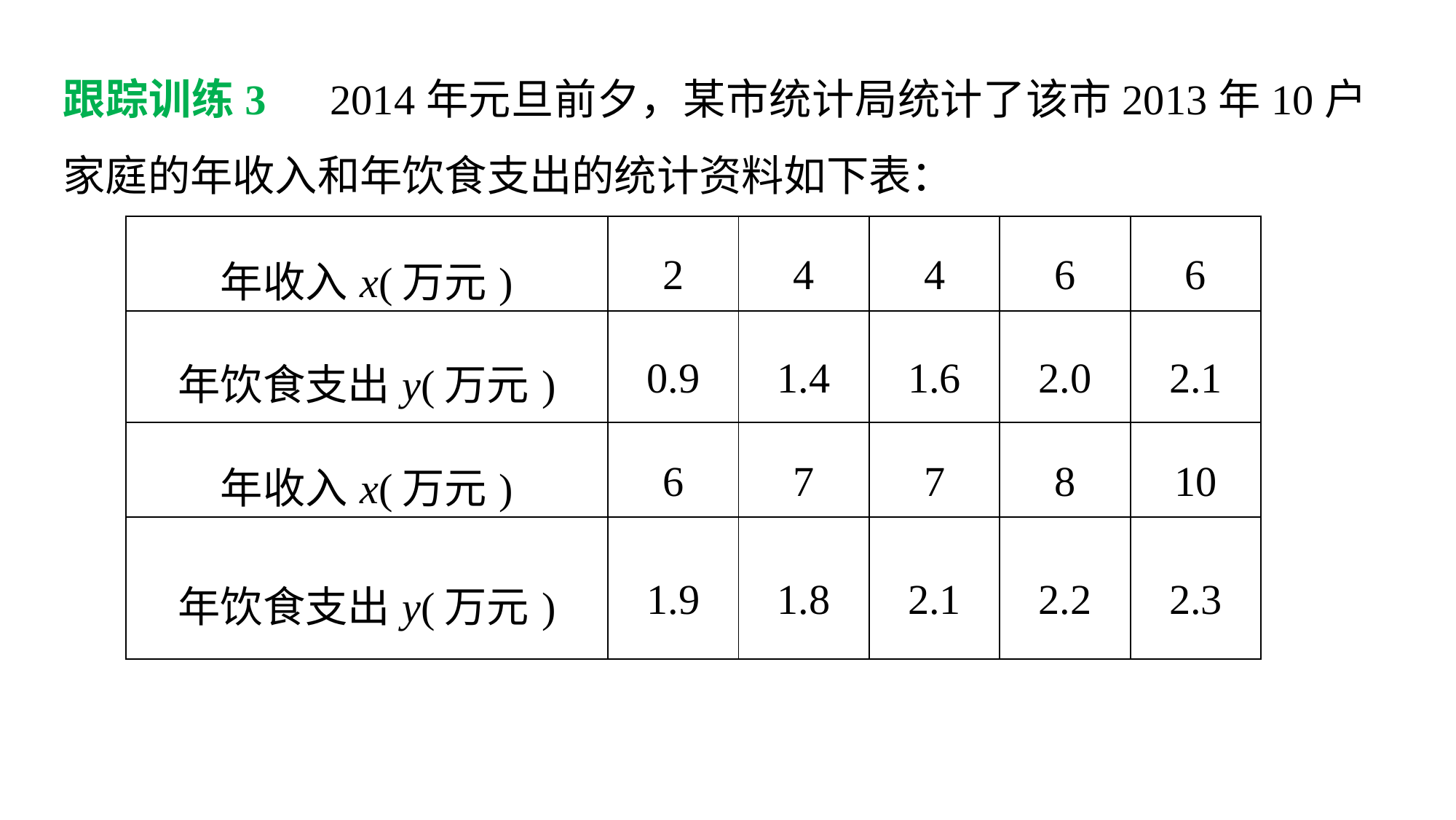

跟踪训练3　2014年元旦前夕，某市统计局统计了该市2013年10户家庭的年收入和年饮食支出的统计资料如下表：
| 年收入x(万元) | 2 | 4 | 4 | 6 | 6 |
| --- | --- | --- | --- | --- | --- |
| 年饮食支出y(万元) | 0.9 | 1.4 | 1.6 | 2.0 | 2.1 |
| 年收入x(万元) | 6 | 7 | 7 | 8 | 10 |
| 年饮食支出y(万元) | 1.9 | 1.8 | 2.1 | 2.2 | 2.3 |